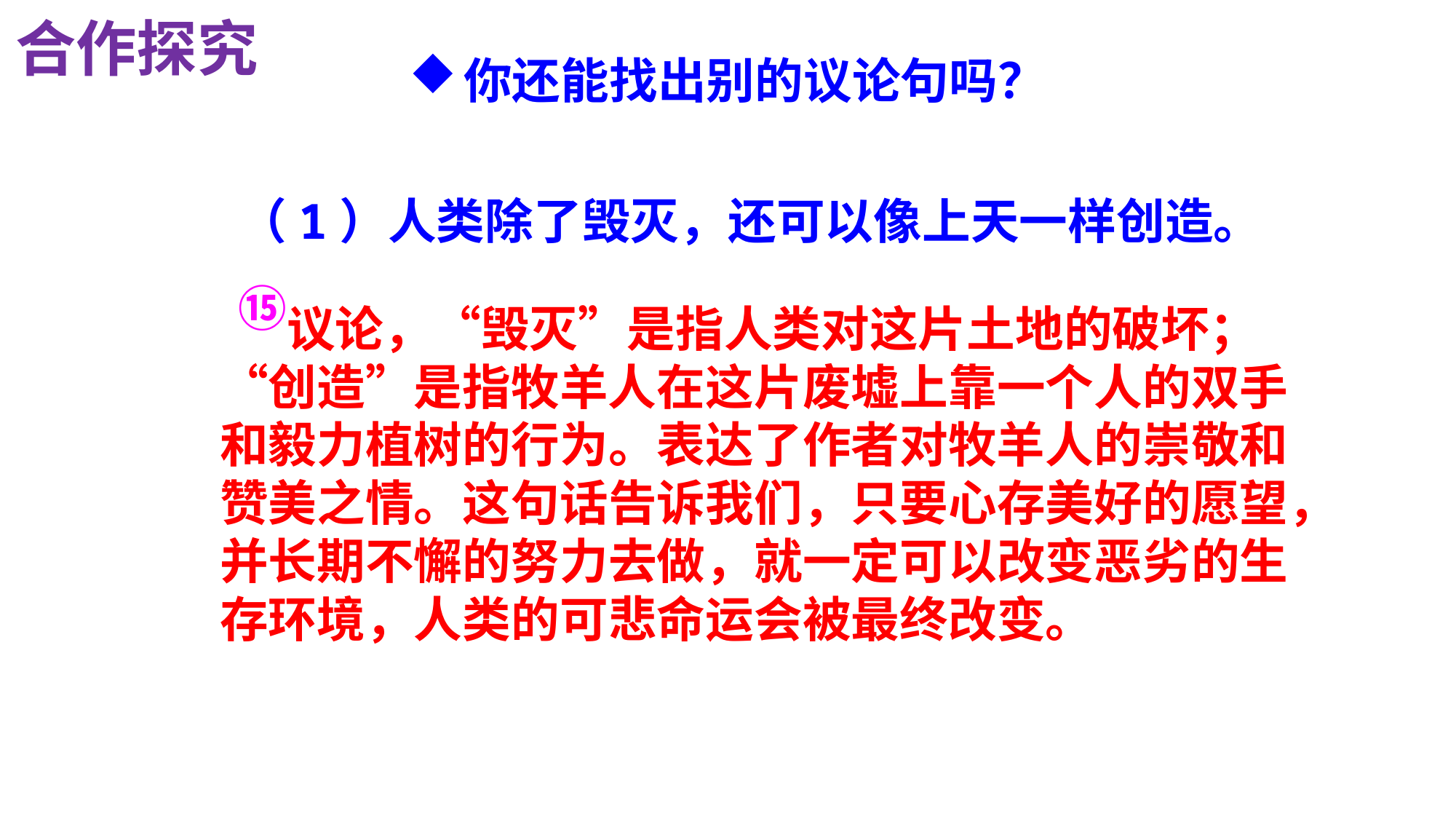

合作探究
你还能找出别的议论句吗？
（1）人类除了毁灭，还可以像上天一样创造。⑮

     议论，“毁灭”是指人类对这片土地的破坏；“创造”是指牧羊人在这片废墟上靠一个人的双手和毅力植树的行为。表达了作者对牧羊人的崇敬和赞美之情。这句话告诉我们，只要心存美好的愿望，并长期不懈的努力去做，就一定可以改变恶劣的生存环境，人类的可悲命运会被最终改变。